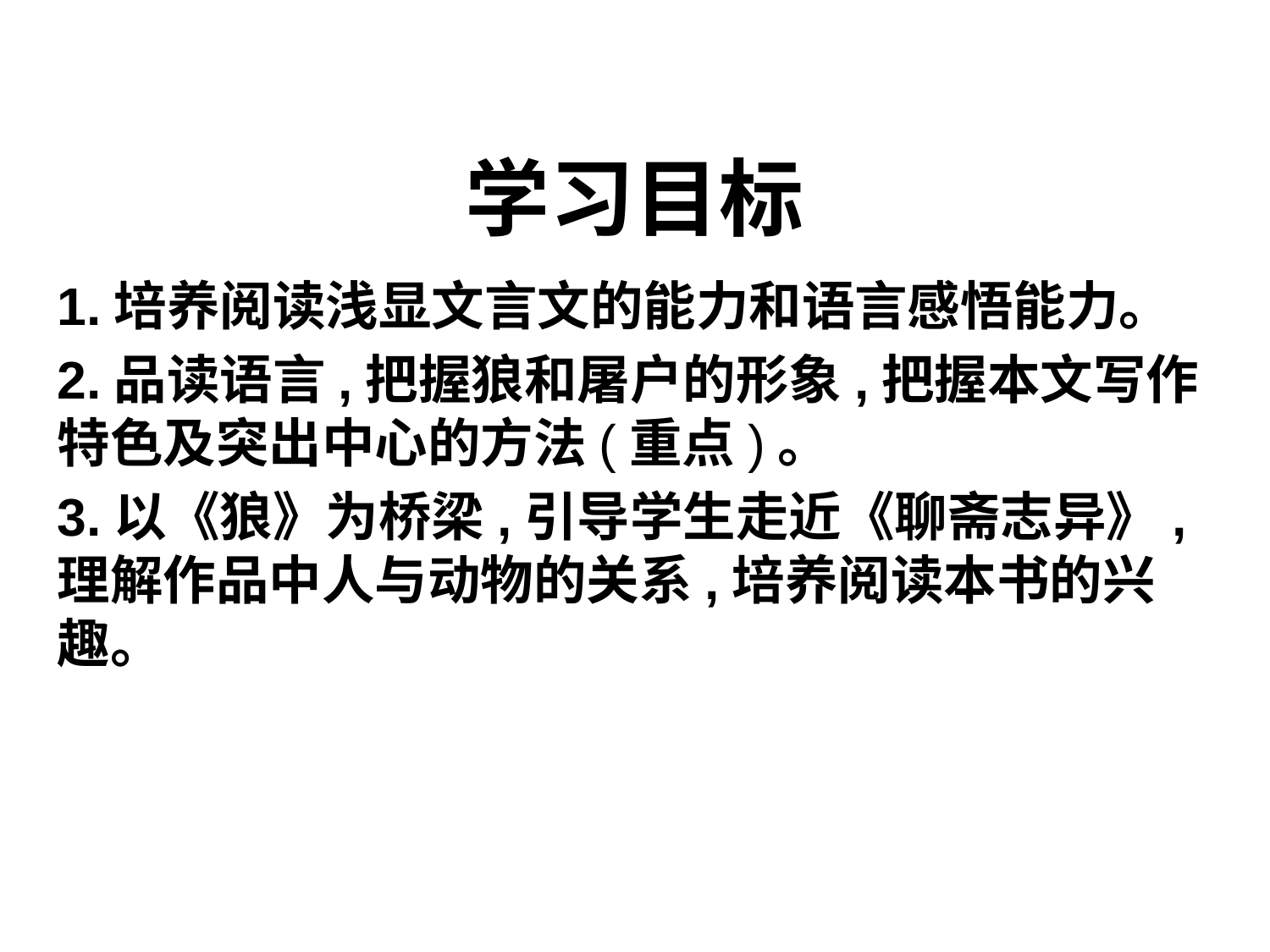

学习目标
1.培养阅读浅显文言文的能力和语言感悟能力。
2.品读语言,把握狼和屠户的形象,把握本文写作特色及突出中心的方法(重点)。
3.以《狼》为桥梁,引导学生走近《聊斋志异》,理解作品中人与动物的关系,培养阅读本书的兴趣。